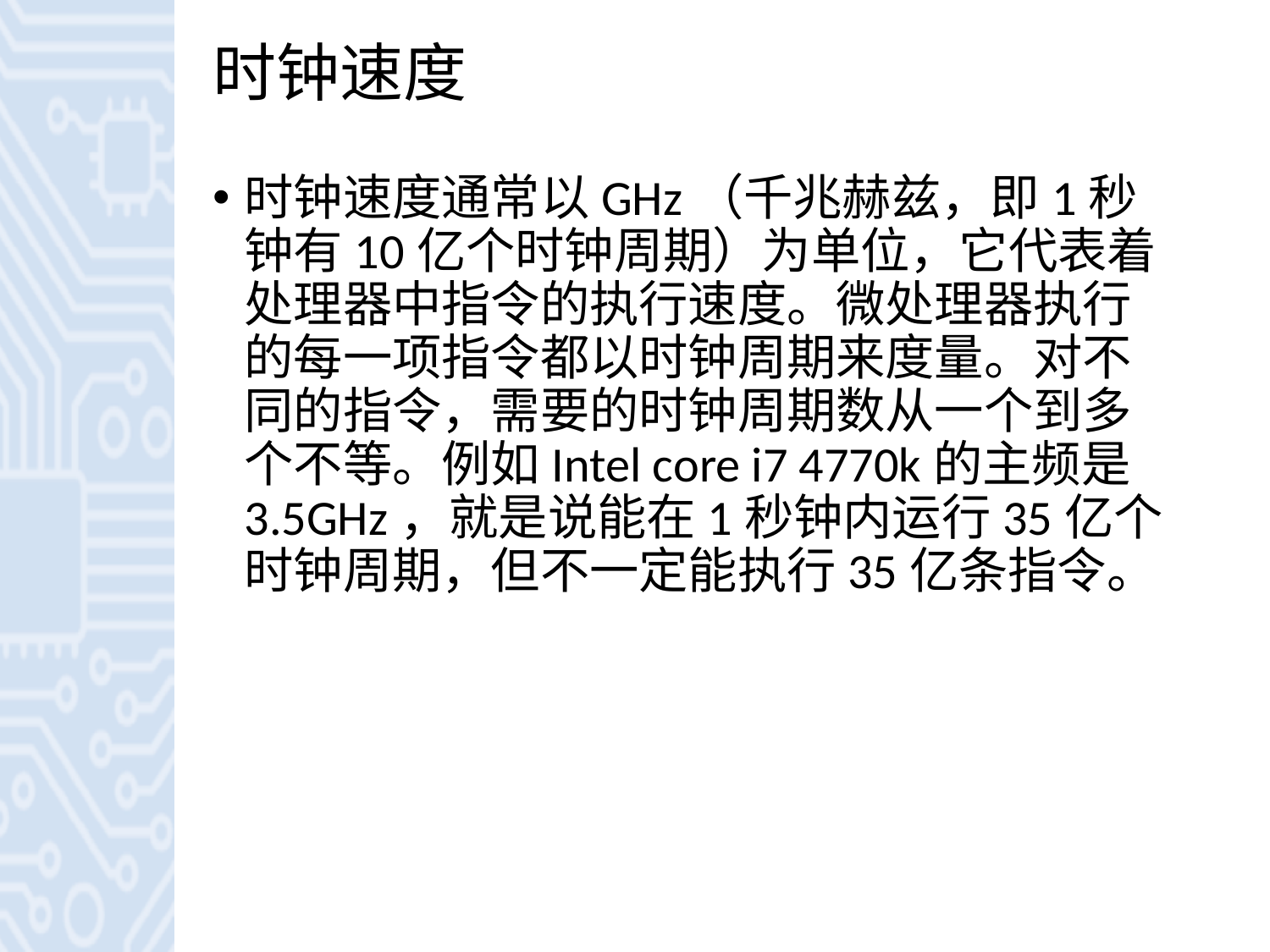

# 时钟速度
时钟速度通常以GHz（千兆赫兹，即1秒钟有10亿个时钟周期）为单位，它代表着处理器中指令的执行速度。微处理器执行的每一项指令都以时钟周期来度量。对不同的指令，需要的时钟周期数从一个到多个不等。例如Intel core i7 4770k的主频是3.5GHz，就是说能在1秒钟内运行35亿个时钟周期，但不一定能执行35亿条指令。